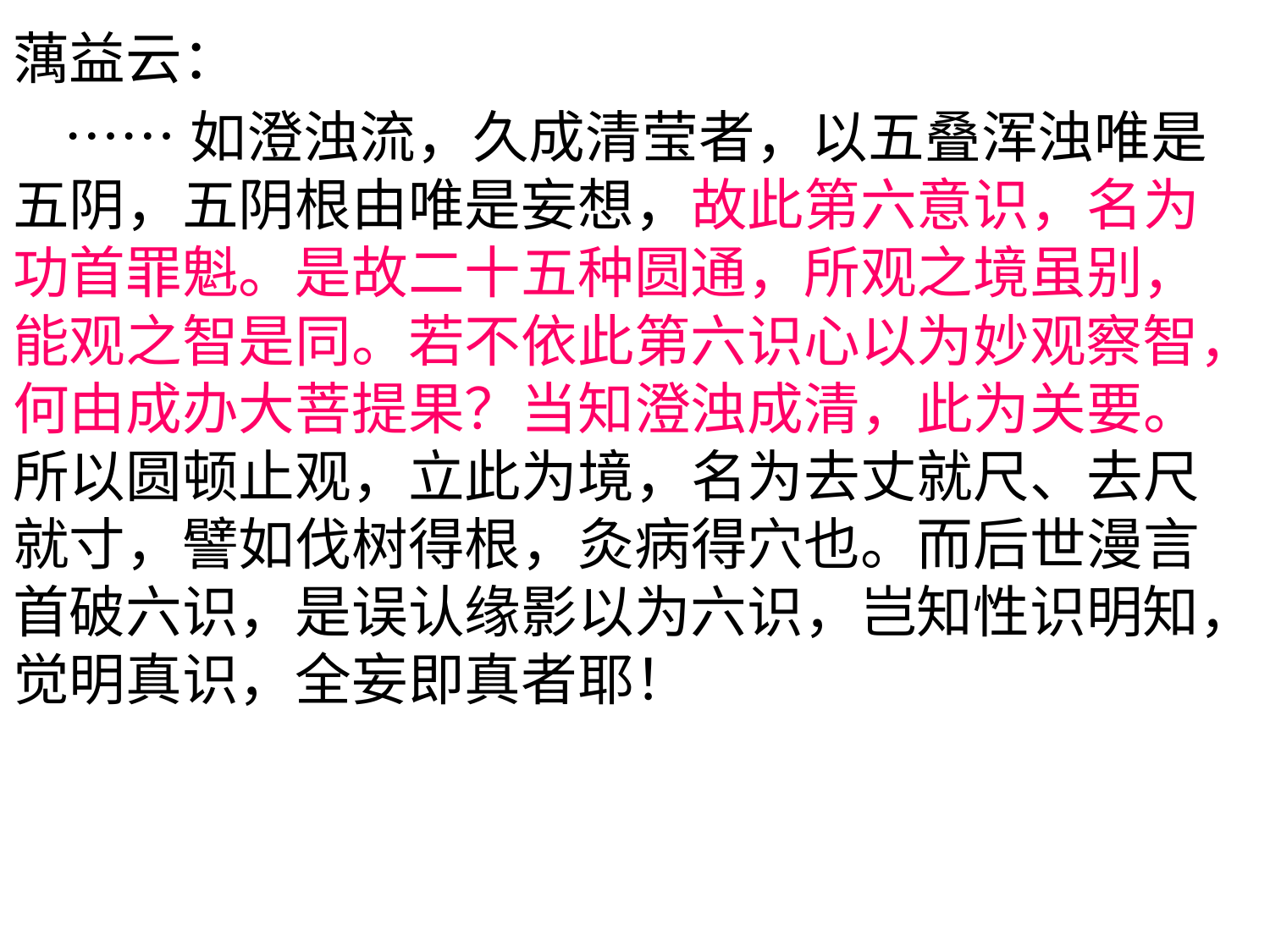

蕅益云：
    ……如澄浊流，久成清莹者，以五叠浑浊唯是五阴，五阴根由唯是妄想，故此第六意识，名为功首罪魁。是故二十五种圆通，所观之境虽别，能观之智是同。若不依此第六识心以为妙观察智，何由成办大菩提果？当知澄浊成清，此为关要。所以圆顿止观，立此为境，名为去丈就尺、去尺就寸，譬如伐树得根，灸病得穴也。而后世漫言首破六识，是误认缘影以为六识，岂知性识明知，觉明真识，全妄即真者耶！